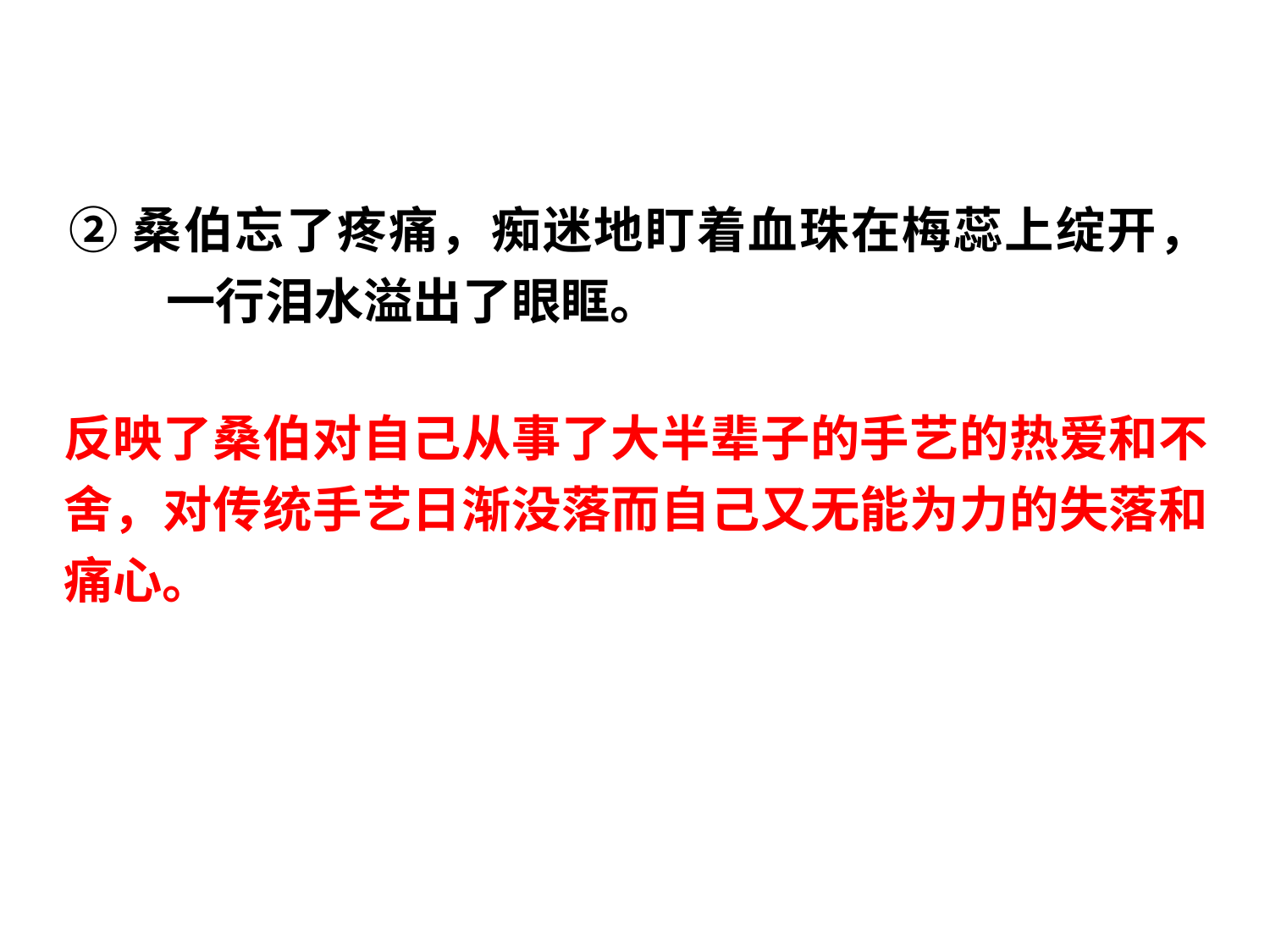

②桑伯忘了疼痛，痴迷地盯着血珠在梅蕊上绽开，一行泪水溢出了眼眶。
反映了桑伯对自己从事了大半辈子的手艺的热爱和不舍，对传统手艺日渐没落而自己又无能为力的失落和痛心。